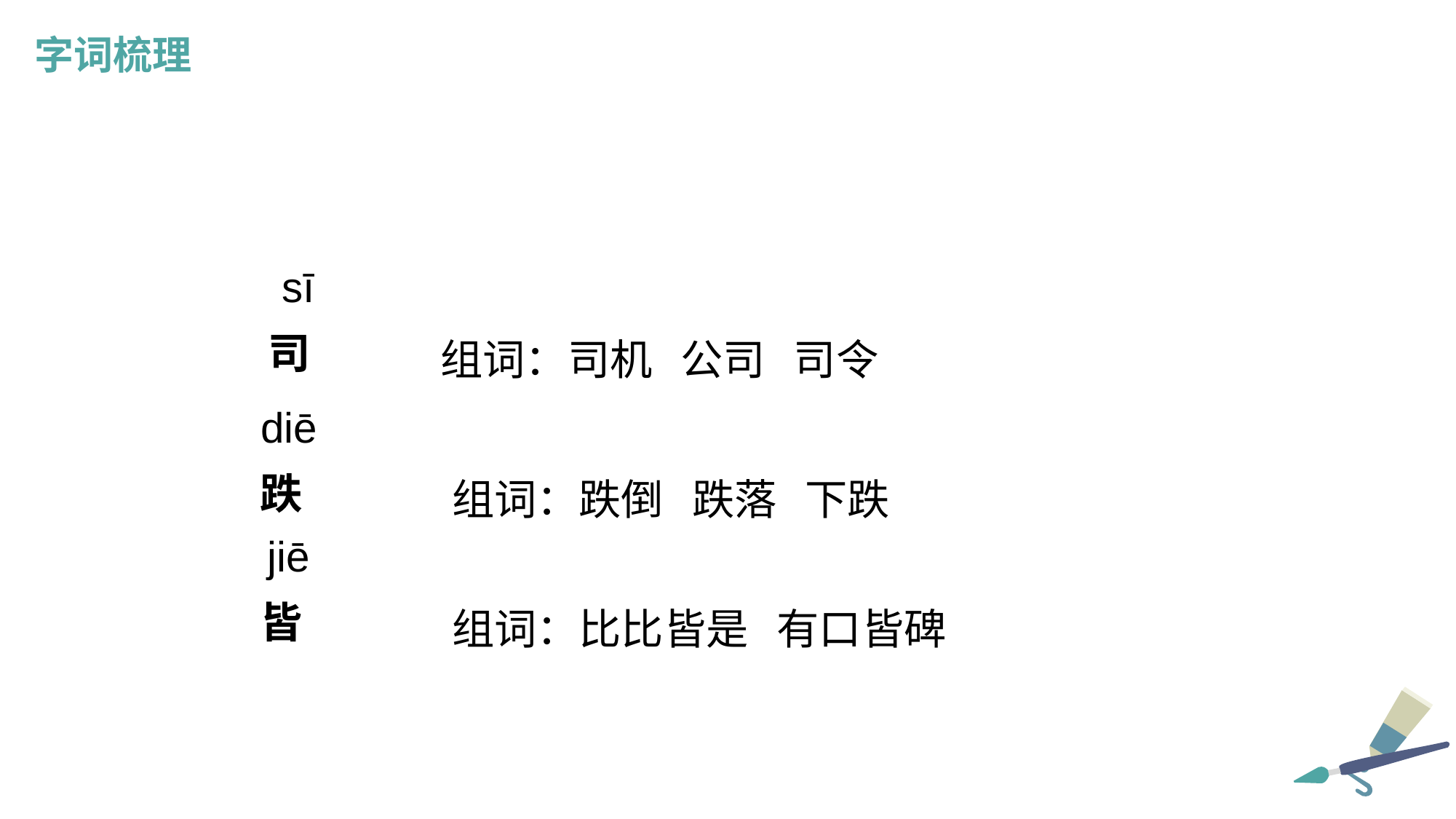

字词梳理
sī
司
组词：司机   公司   司令
diē
跌
组词：跌倒   跌落   下跌
jiē
皆
组词：比比皆是   有口皆碑